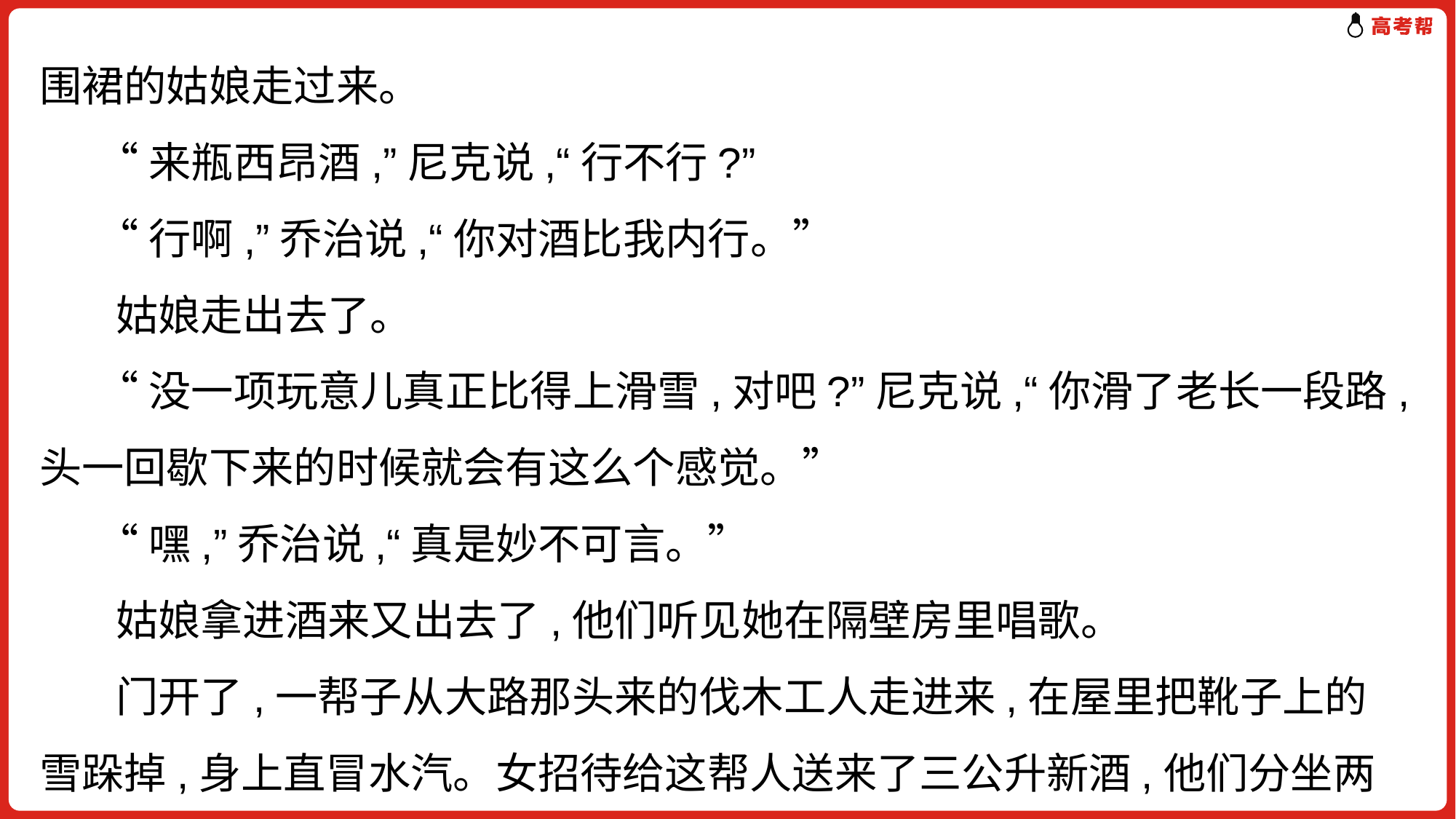

围裙的姑娘走过来。
      “来瓶西昂酒,”尼克说,“行不行?”
      “行啊,”乔治说,“你对酒比我内行。”
       姑娘走出去了。
      “没一项玩意儿真正比得上滑雪,对吧?”尼克说,“你滑了老长一段路,头一回歇下来的时候就会有这么个感觉。”
      “嘿,”乔治说,“真是妙不可言。”
       姑娘拿进酒来又出去了,他们听见她在隔壁房里唱歌。
       门开了,一帮子从大路那头来的伐木工人走进来,在屋里把靴子上的雪跺掉,身上直冒水汽。女招待给这帮人送来了三公升新酒,他们分坐两桌,光